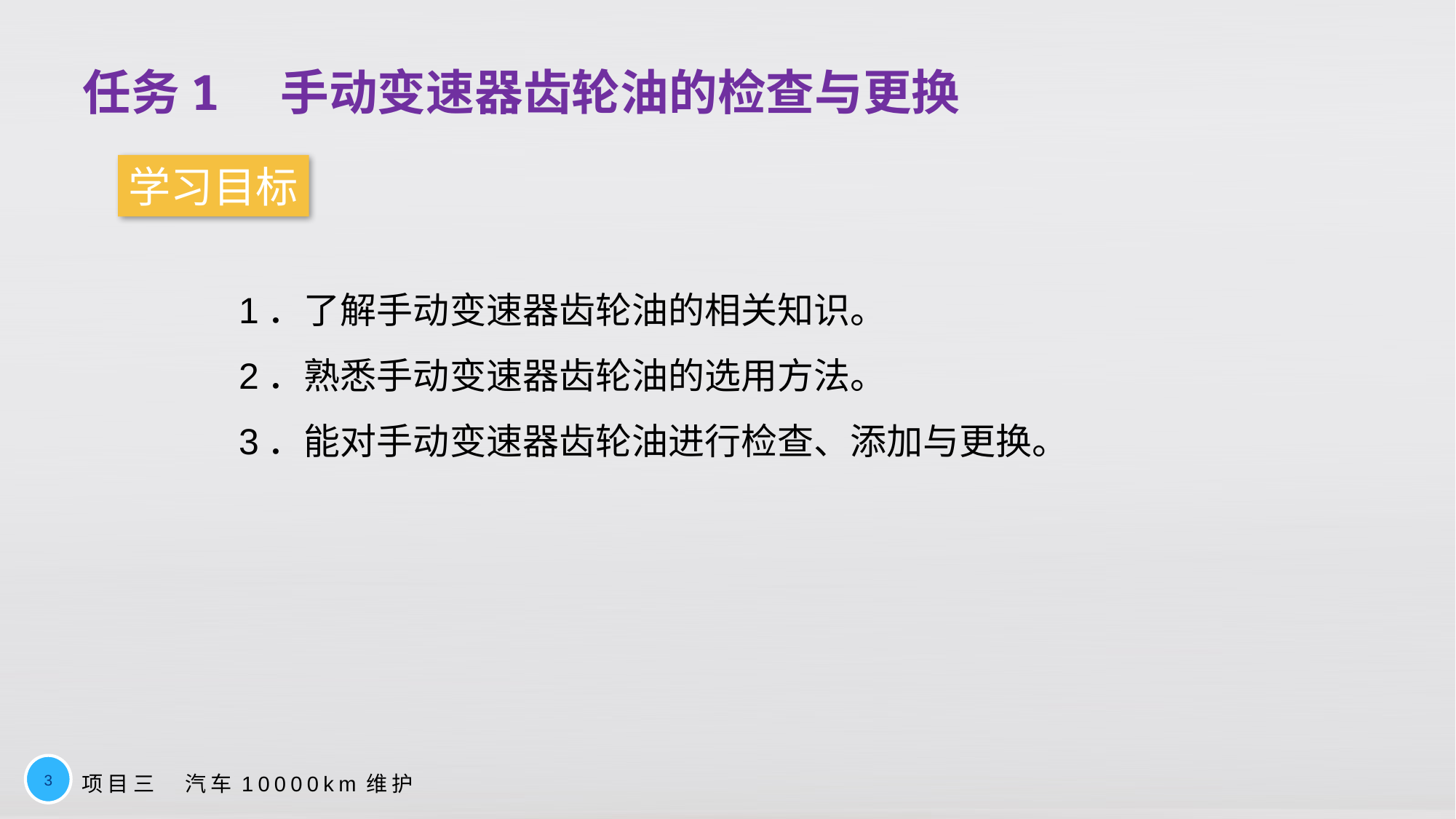

任务1　手动变速器齿轮油的检查与更换
学习目标
1．了解手动变速器齿轮油的相关知识。
2．熟悉手动变速器齿轮油的选用方法。
3．能对手动变速器齿轮油进行检查、添加与更换。
3